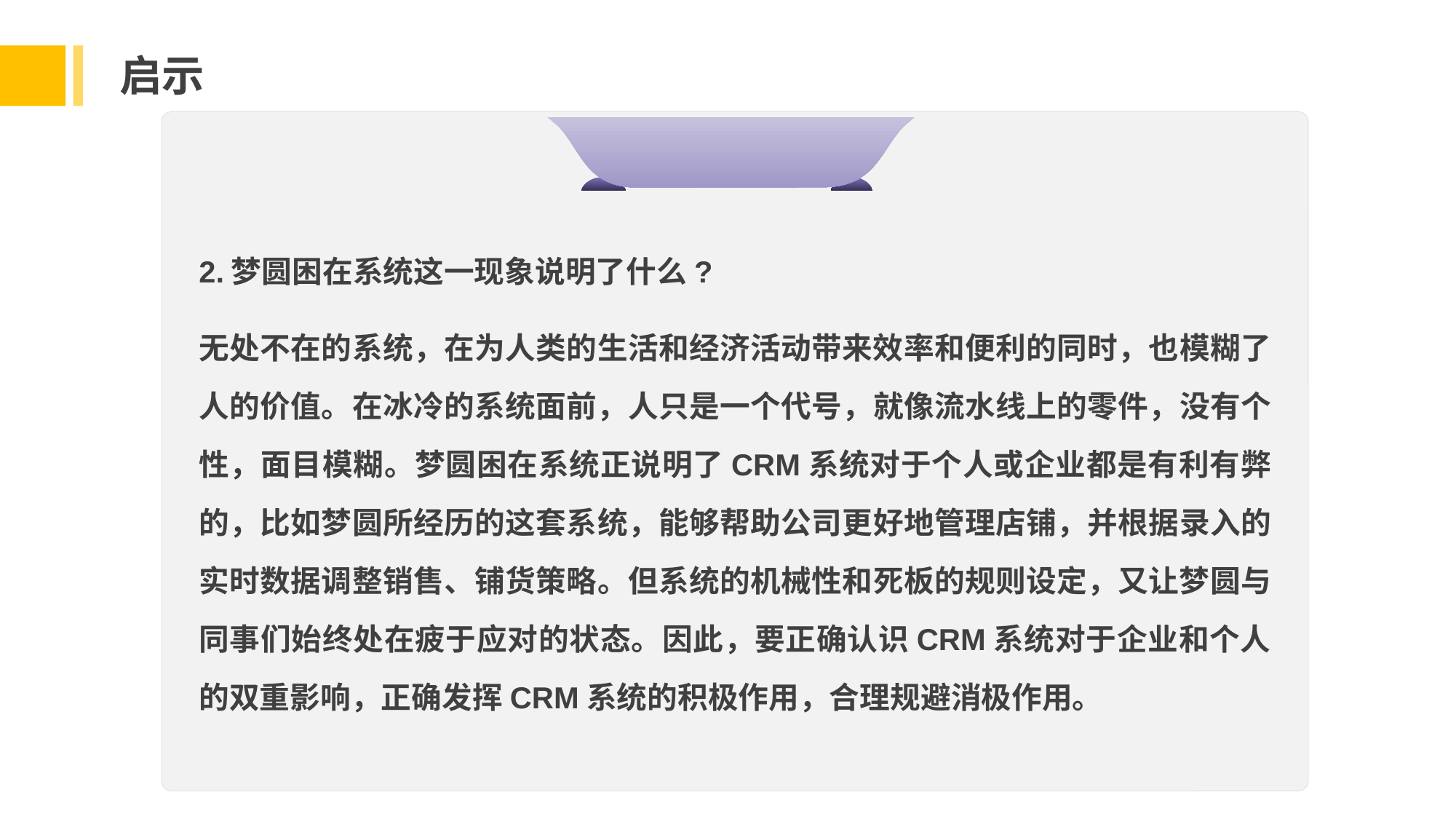

启示

2.梦圆困在系统这一现象说明了什么?
无处不在的系统，在为人类的生活和经济活动带来效率和便利的同时，也模糊了人的价值。在冰冷的系统面前，人只是一个代号，就像流水线上的零件，没有个性，面目模糊。梦圆困在系统正说明了CRM系统对于个人或企业都是有利有弊的，比如梦圆所经历的这套系统，能够帮助公司更好地管理店铺，并根据录入的实时数据调整销售、铺货策略。但系统的机械性和死板的规则设定，又让梦圆与同事们始终处在疲于应对的状态。因此，要正确认识CRM系统对于企业和个人的双重影响，正确发挥CRM系统的积极作用，合理规避消极作用。